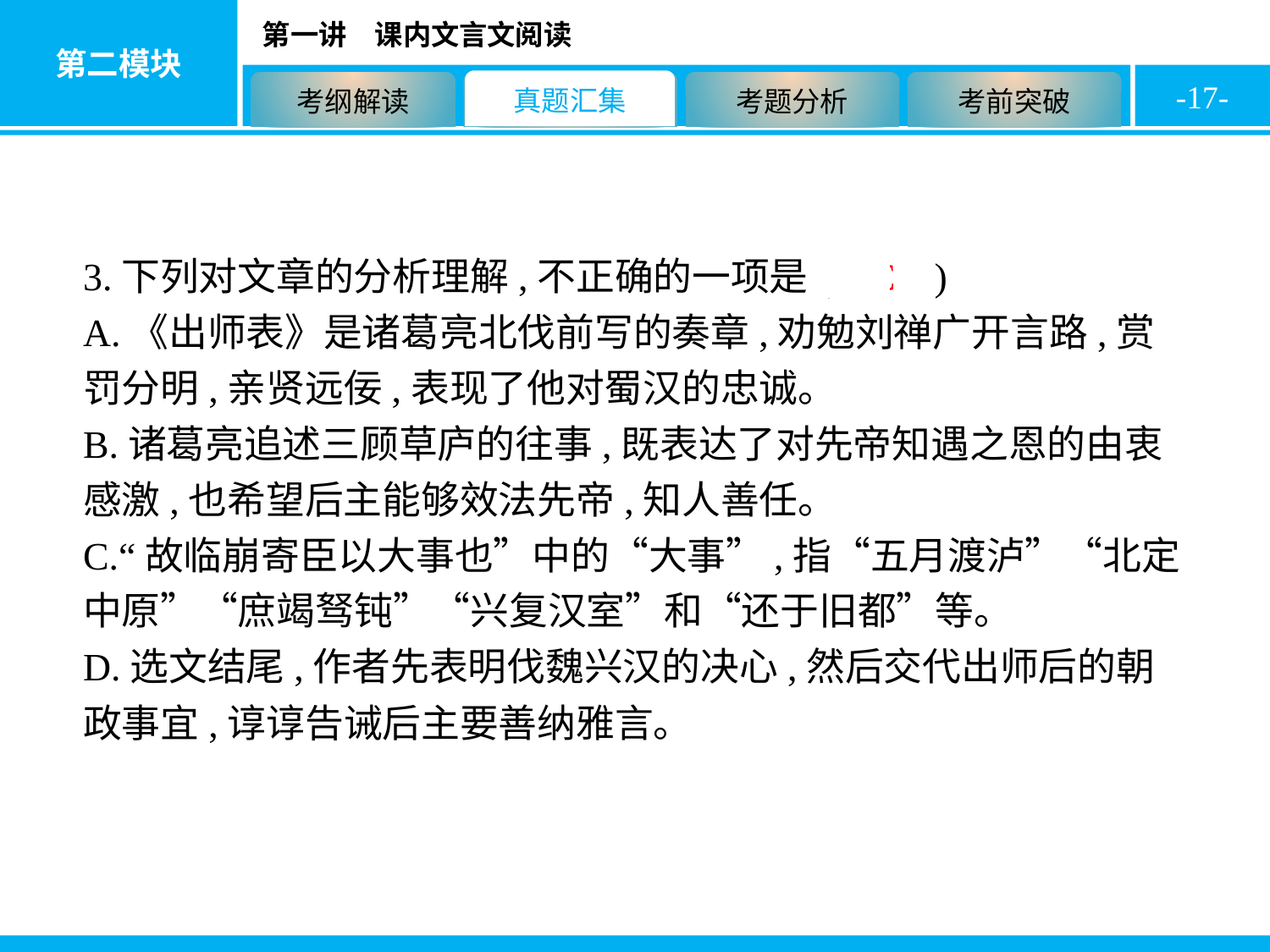

-17-
3.下列对文章的分析理解,不正确的一项是(    C    )
A.《出师表》是诸葛亮北伐前写的奏章,劝勉刘禅广开言路,赏罚分明,亲贤远佞,表现了他对蜀汉的忠诚。
B.诸葛亮追述三顾草庐的往事,既表达了对先帝知遇之恩的由衷感激,也希望后主能够效法先帝,知人善任。
C.“故临崩寄臣以大事也”中的“大事”,指“五月渡泸”“北定中原”“庶竭驽钝”“兴复汉室”和“还于旧都”等。
D.选文结尾,作者先表明伐魏兴汉的决心,然后交代出师后的朝政事宜,谆谆告诫后主要善纳雅言。